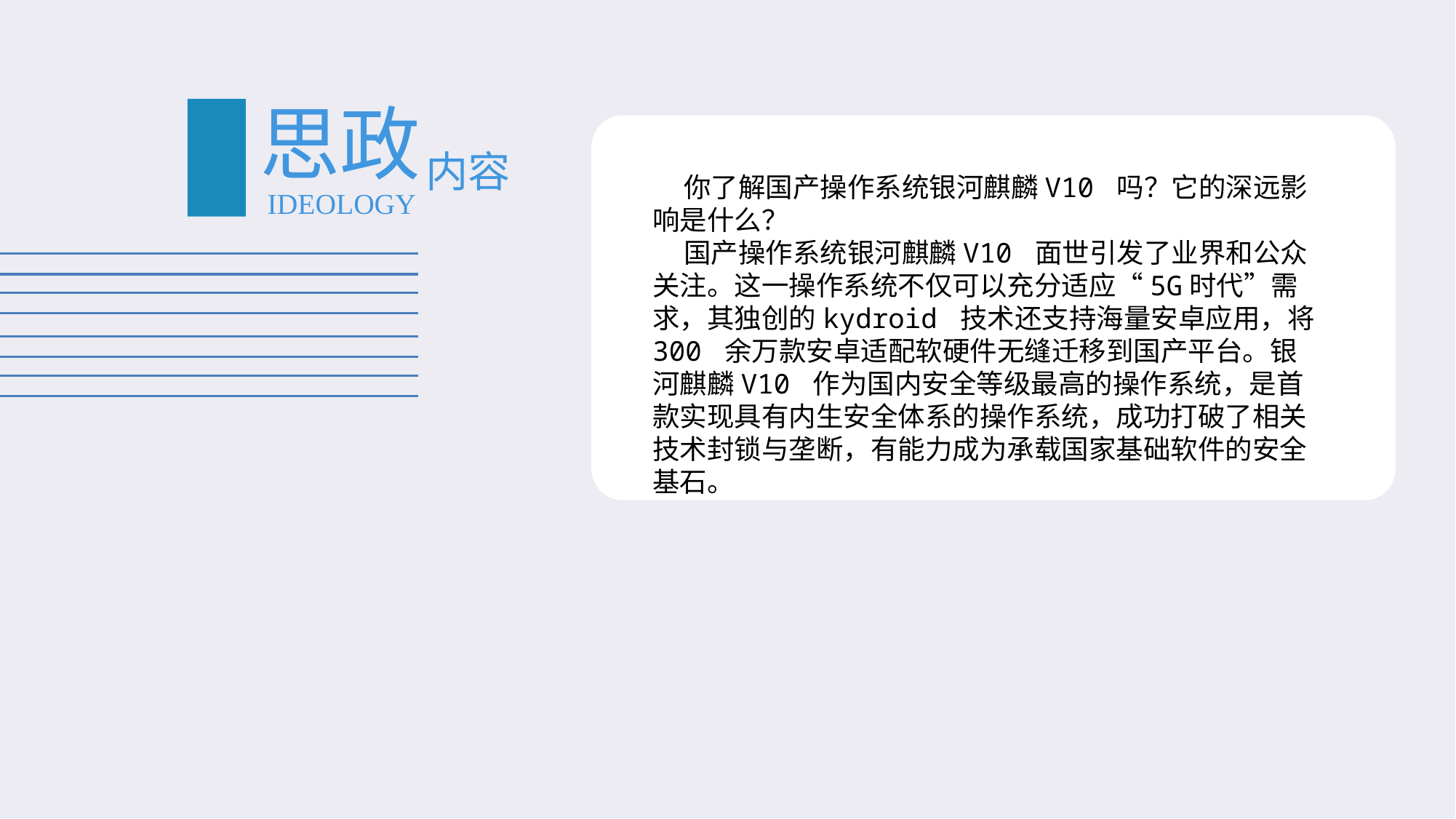

#
思政
内容

    你了解国产操作系统银河麒麟V10 吗？它的深远影响是什么？
    国产操作系统银河麒麟V10 面世引发了业界和公众关注。这一操作系统不仅可以充分适应“5G时代”需求，其独创的kydroid 技术还支持海量安卓应用，将300 余万款安卓适配软硬件无缝迁移到国产平台。银河麒麟V10 作为国内安全等级最高的操作系统，是首款实现具有内生安全体系的操作系统，成功打破了相关技术封锁与垄断，有能力成为承载国家基础软件的安全基石。

IDEOLOGY